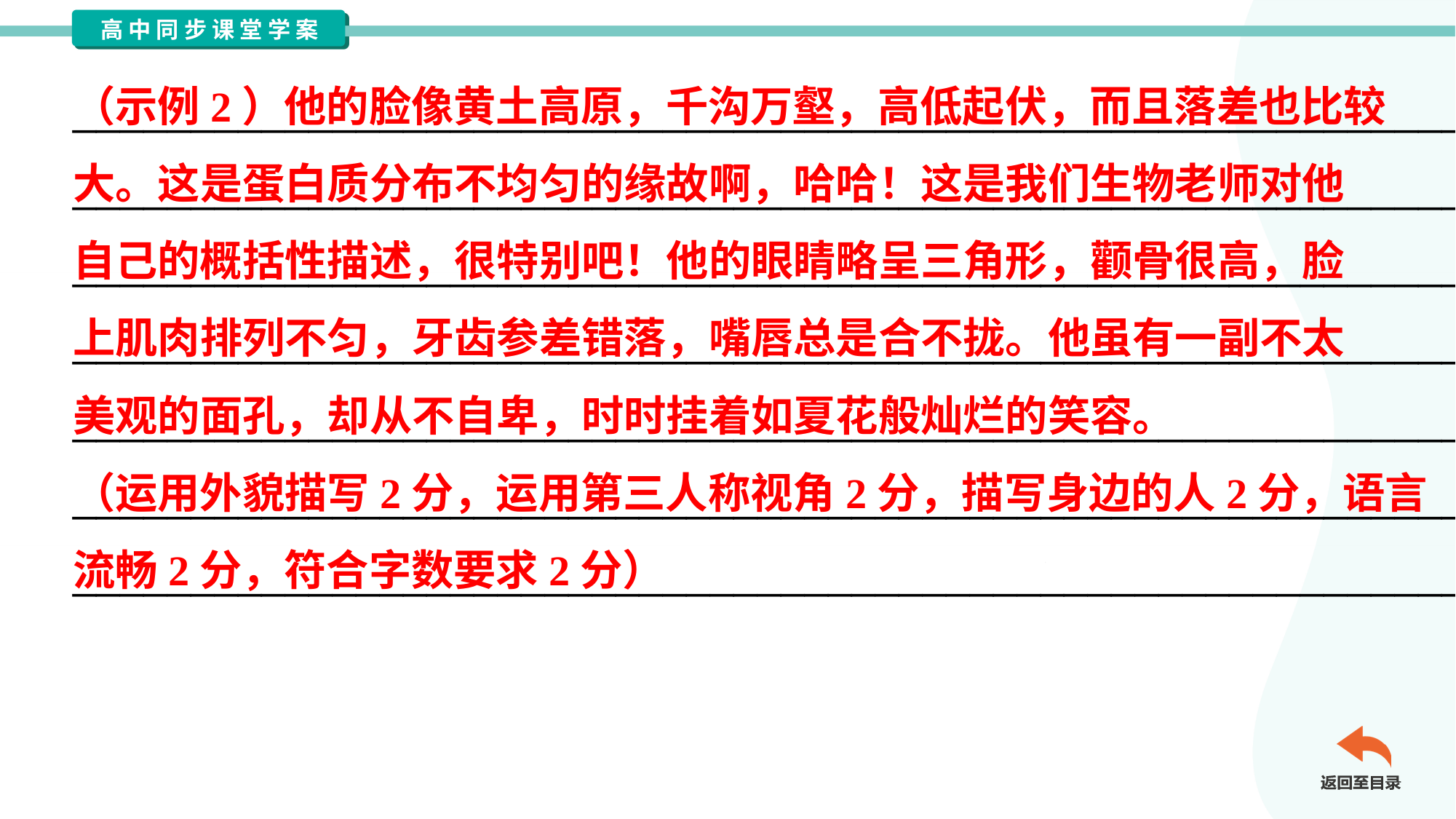

（示例2）他的脸像黄土高原，千沟万壑，高低起伏，而且落差也比较
大。这是蛋白质分布不均匀的缘故啊，哈哈！这是我们生物老师对他
自己的概括性描述，很特别吧！他的眼睛略呈三角形，颧骨很高，脸
上肌肉排列不匀，牙齿参差错落，嘴唇总是合不拢。他虽有一副不太
美观的面孔，却从不自卑，时时挂着如夏花般灿烂的笑容。
（运用外貌描写2分，运用第三人称视角2分，描写身边的人2分，语言
流畅2分，符合字数要求2分）
_____________________________________________________________
_____________________________________________________________
_____________________________________________________________
_____________________________________________________________
_____________________________________________________________
_____________________________________________________________
_____________________________________________________________